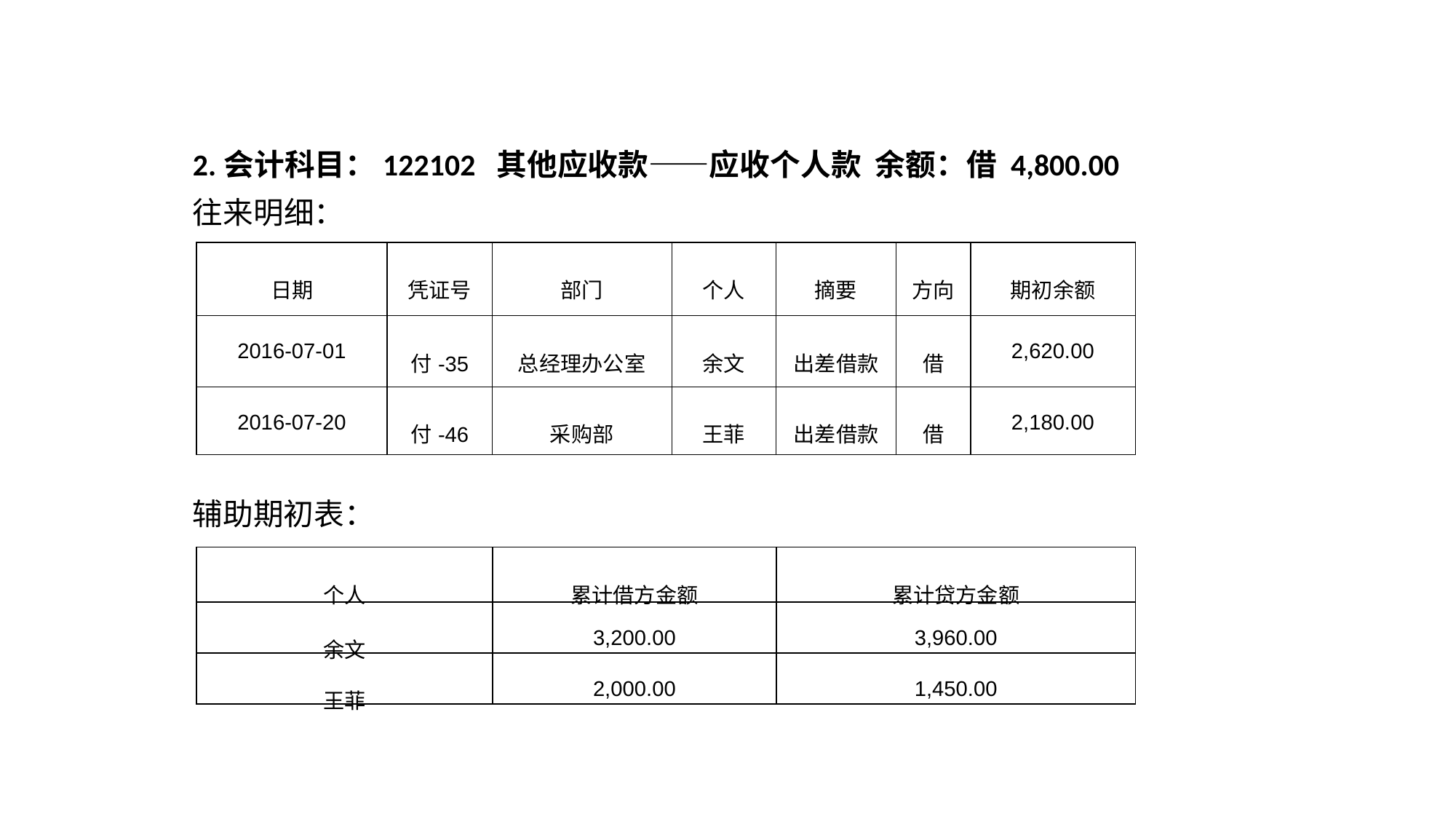

2.会计科目：122102  其他应收款——应收个人款  余额：借 4,800.00
往来明细：
| 日期 | 凭证号 | 部门 | 个人 | 摘要 | 方向 | 期初余额 |
| --- | --- | --- | --- | --- | --- | --- |
| 2016-07-01 | 付-35 | 总经理办公室 | 余文 | 出差借款 | 借 | 2,620.00 |
| 2016-07-20 | 付-46 | 采购部 | 王菲 | 出差借款 | 借 | 2,180.00 |
辅助期初表：
| 个人 | 累计借方金额 | 累计贷方金额 |
| --- | --- | --- |
| 余文 | 3,200.00 | 3,960.00 |
| 王菲 | 2,000.00 | 1,450.00 |